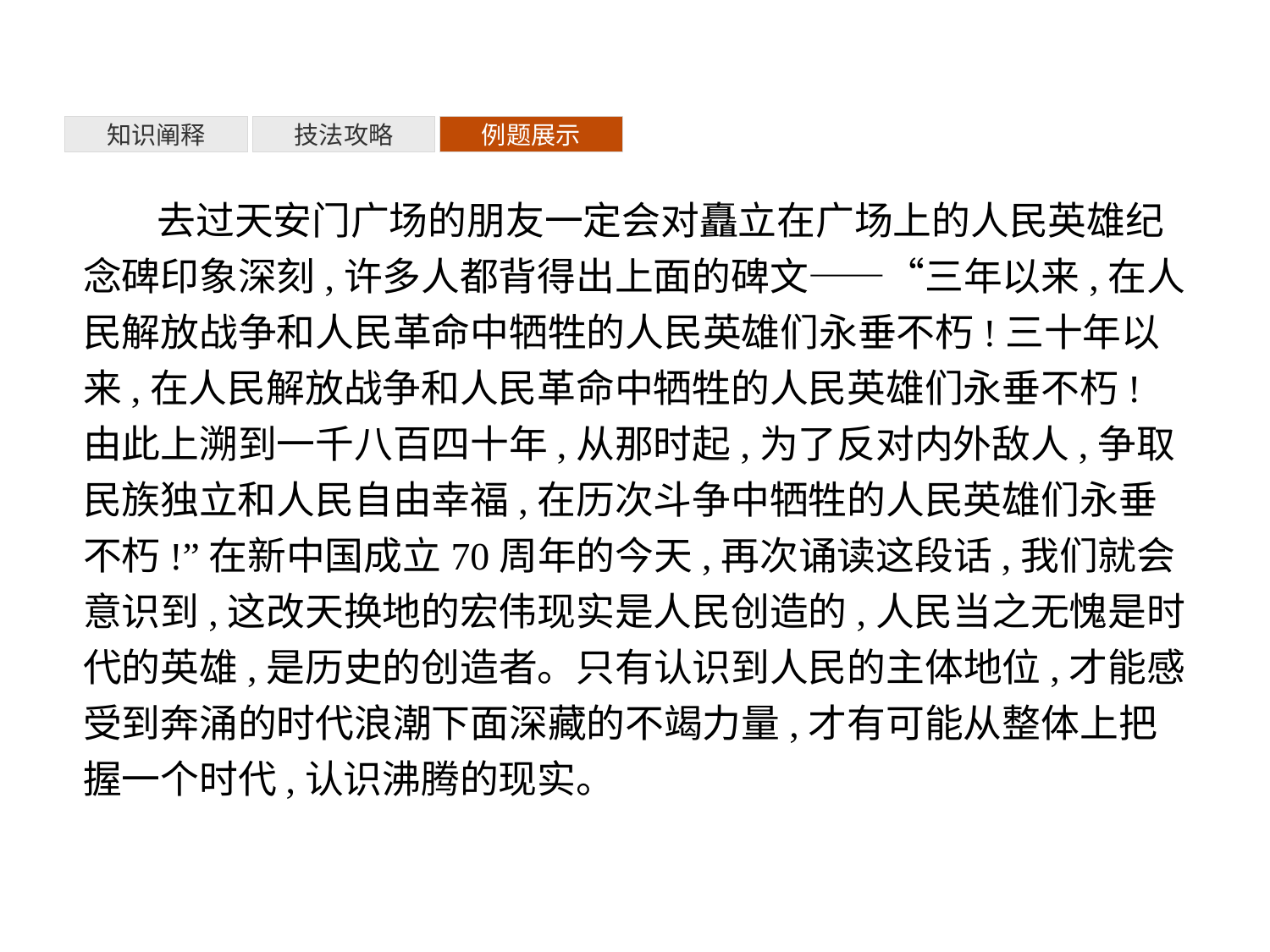

知识阐释
技法攻略
例题展示
去过天安门广场的朋友一定会对矗立在广场上的人民英雄纪念碑印象深刻,许多人都背得出上面的碑文——“三年以来,在人民解放战争和人民革命中牺牲的人民英雄们永垂不朽!三十年以来,在人民解放战争和人民革命中牺牲的人民英雄们永垂不朽!由此上溯到一千八百四十年,从那时起,为了反对内外敌人,争取民族独立和人民自由幸福,在历次斗争中牺牲的人民英雄们永垂不朽!”在新中国成立70周年的今天,再次诵读这段话,我们就会意识到,这改天换地的宏伟现实是人民创造的,人民当之无愧是时代的英雄,是历史的创造者。只有认识到人民的主体地位,才能感受到奔涌的时代浪潮下面深藏的不竭力量,才有可能从整体上把握一个时代,认识沸腾的现实。